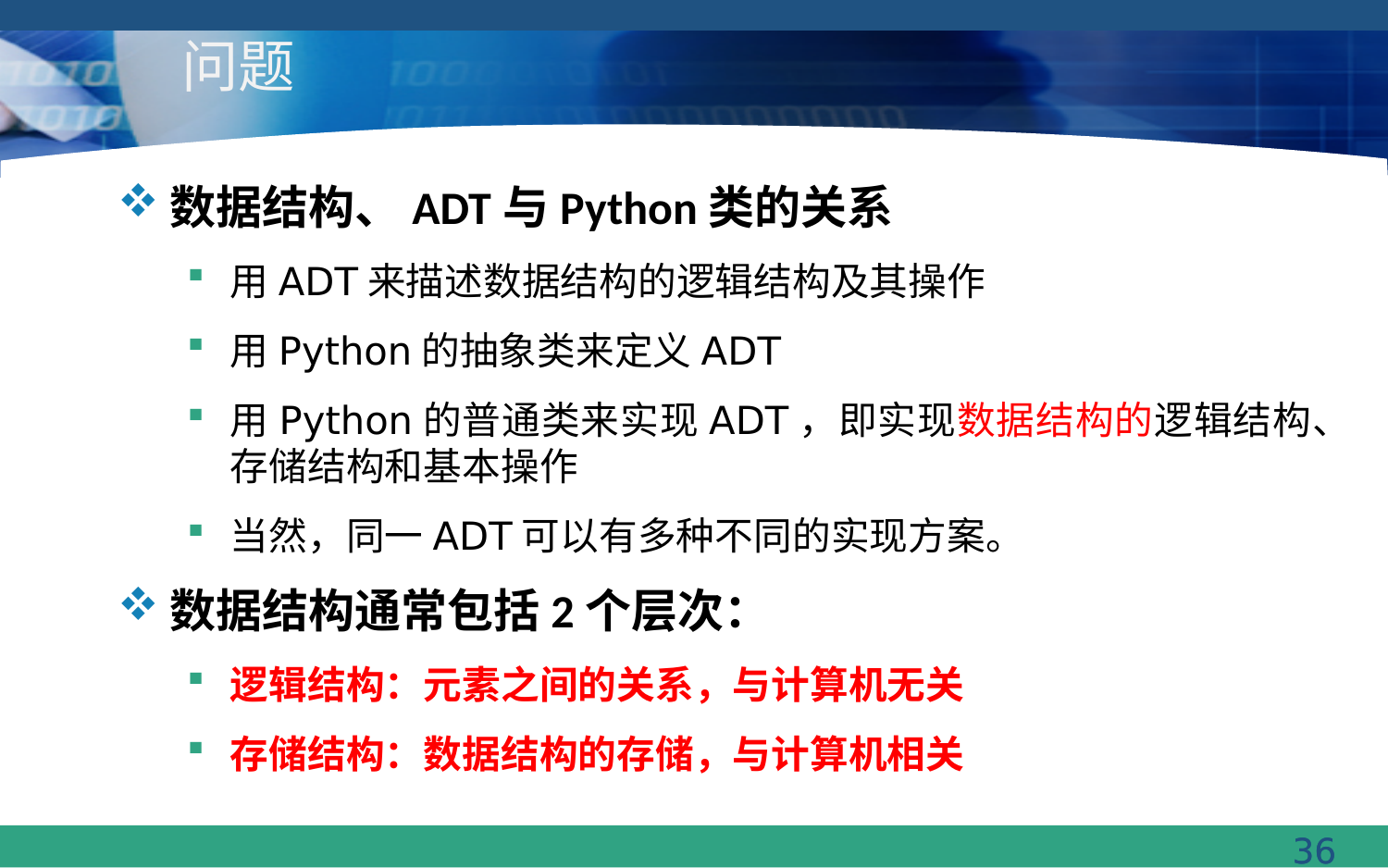

# 问题
数据结构、ADT与Python类的关系
用ADT来描述数据结构的逻辑结构及其操作
用Python的抽象类来定义ADT
用Python的普通类来实现ADT，即实现数据结构的逻辑结构、存储结构和基本操作
当然，同一ADT可以有多种不同的实现方案。
数据结构通常包括2个层次：
逻辑结构：元素之间的关系，与计算机无关
存储结构：数据结构的存储，与计算机相关